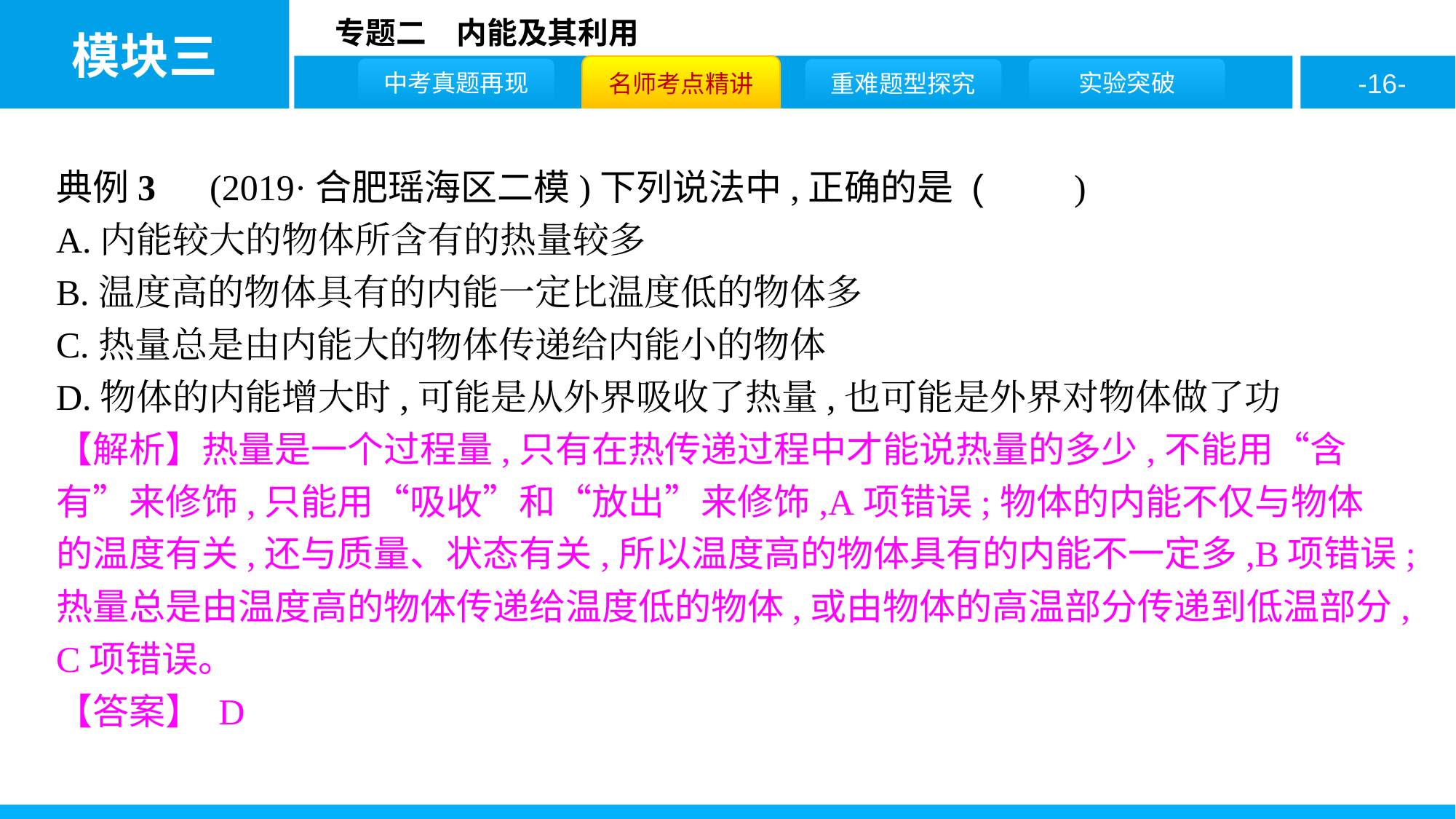

典例3　(2019·合肥瑶海区二模)下列说法中,正确的是 (　　)
A.内能较大的物体所含有的热量较多
B.温度高的物体具有的内能一定比温度低的物体多
C.热量总是由内能大的物体传递给内能小的物体
D.物体的内能增大时,可能是从外界吸收了热量,也可能是外界对物体做了功
【解析】热量是一个过程量,只有在热传递过程中才能说热量的多少,不能用“含有”来修饰,只能用“吸收”和“放出”来修饰,A项错误;物体的内能不仅与物体的温度有关,还与质量、状态有关,所以温度高的物体具有的内能不一定多,B项错误;热量总是由温度高的物体传递给温度低的物体,或由物体的高温部分传递到低温部分,C项错误。
【答案】 D